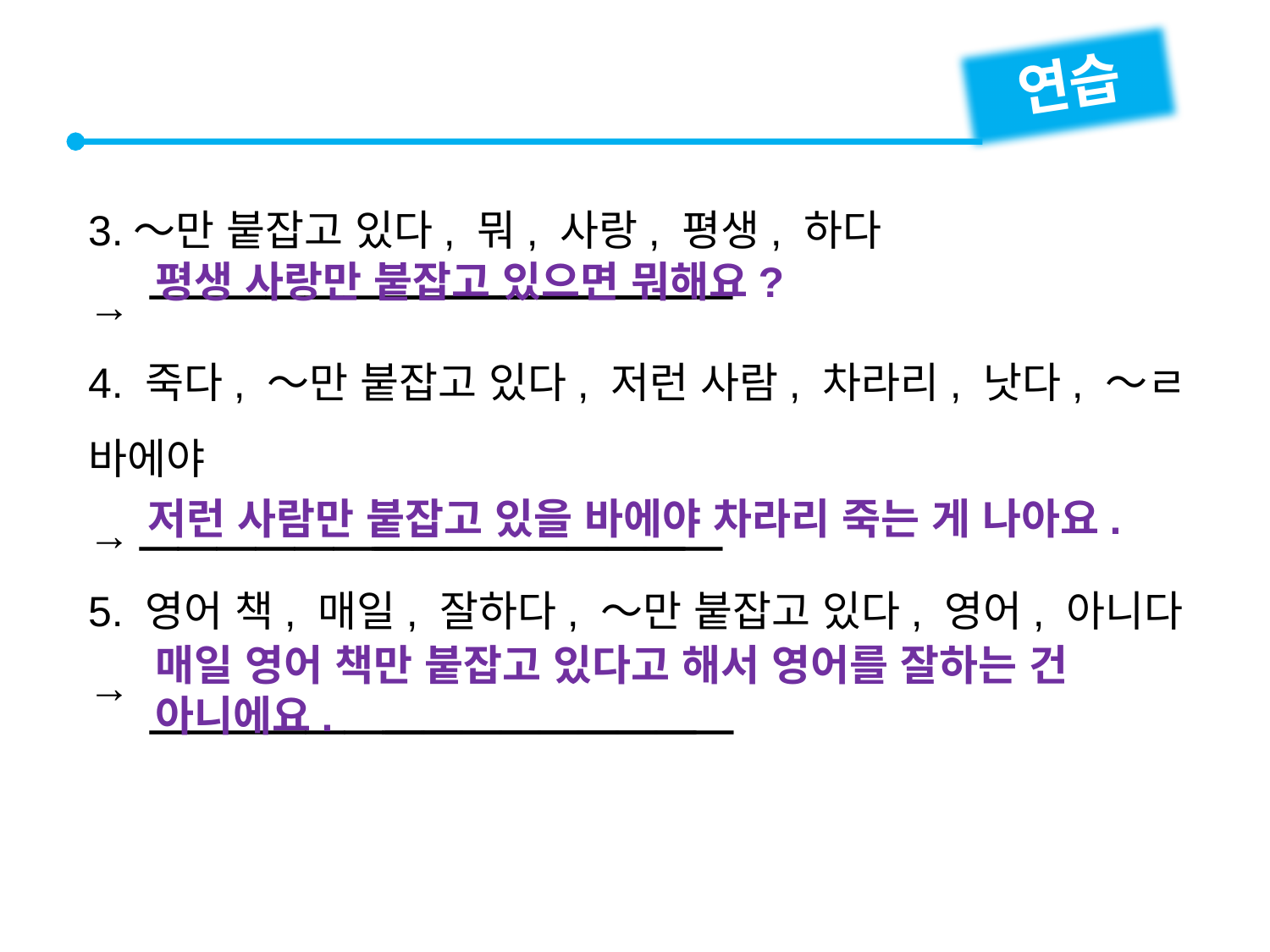

연습
3.～만 붙잡고 있다, 뭐, 사랑, 평생, 하다
→
4. 죽다, ～만 붙잡고 있다, 저런 사람, 차라리, 낫다, ～ㄹ 바에야
→
5. 영어 책, 매일, 잘하다, ～만 붙잡고 있다, 영어, 아니다
→
_______________
________
평생 사랑만 붙잡고 있으면 뭐해요?
_______________
________
저런 사람만 붙잡고 있을 바에야 차라리 죽는 게 나아요.
매일 영어 책만 붙잡고 있다고 해서 영어를 잘하는 건 아니에요.
_______________
________